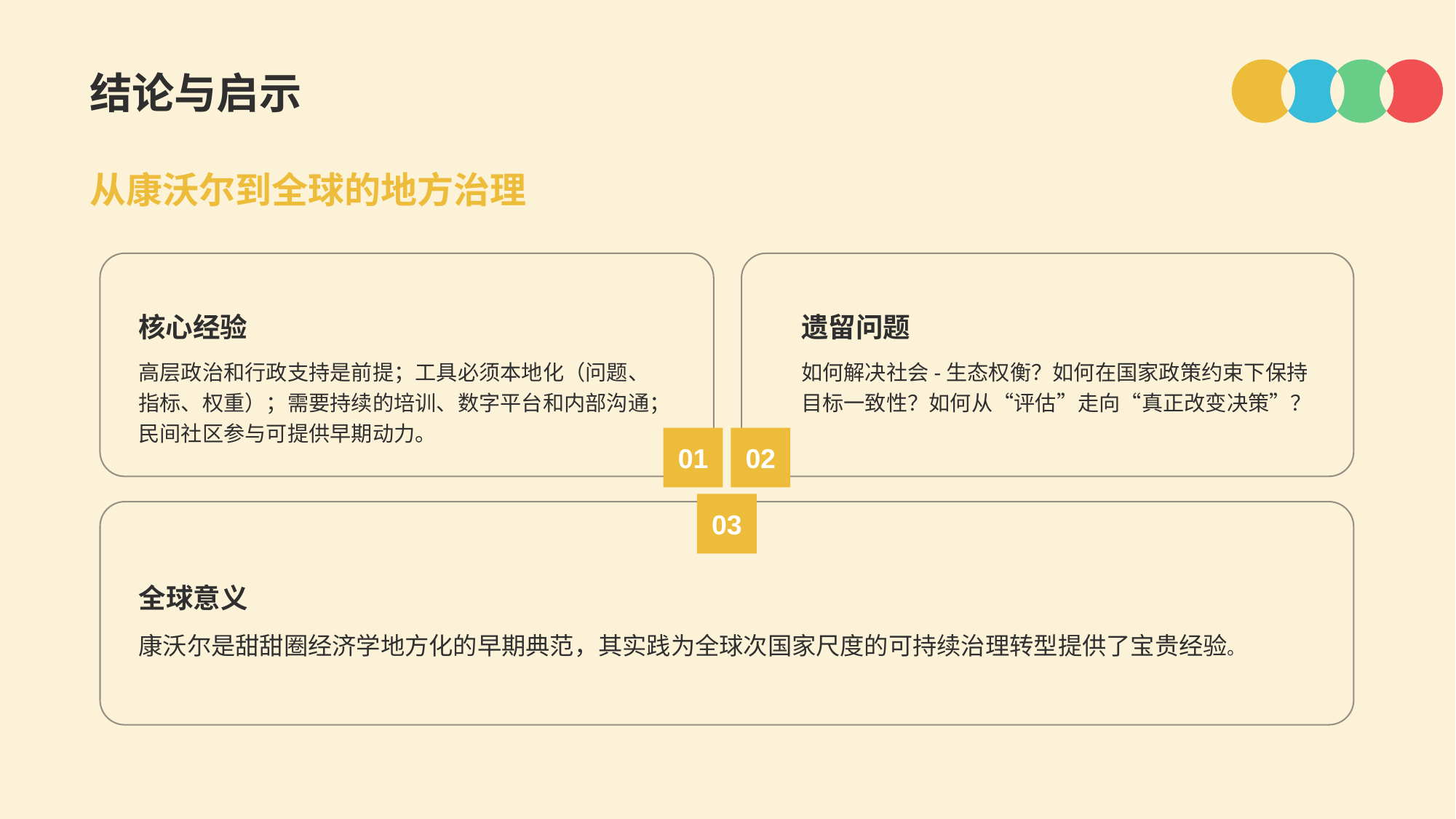

结论与启示
从康沃尔到全球的地方治理

核心经验
高层政治和行政支持是前提；工具必须本地化（问题、指标、权重）；需要持续的培训、数字平台和内部沟通；民间社区参与可提供早期动力。
01

遗留问题
如何解决社会-生态权衡？如何在国家政策约束下保持目标一致性？如何从“评估”走向“真正改变决策”？
02
03

全球意义
康沃尔是甜甜圈经济学地方化的早期典范，其实践为全球次国家尺度的可持续治理转型提供了宝贵经验。